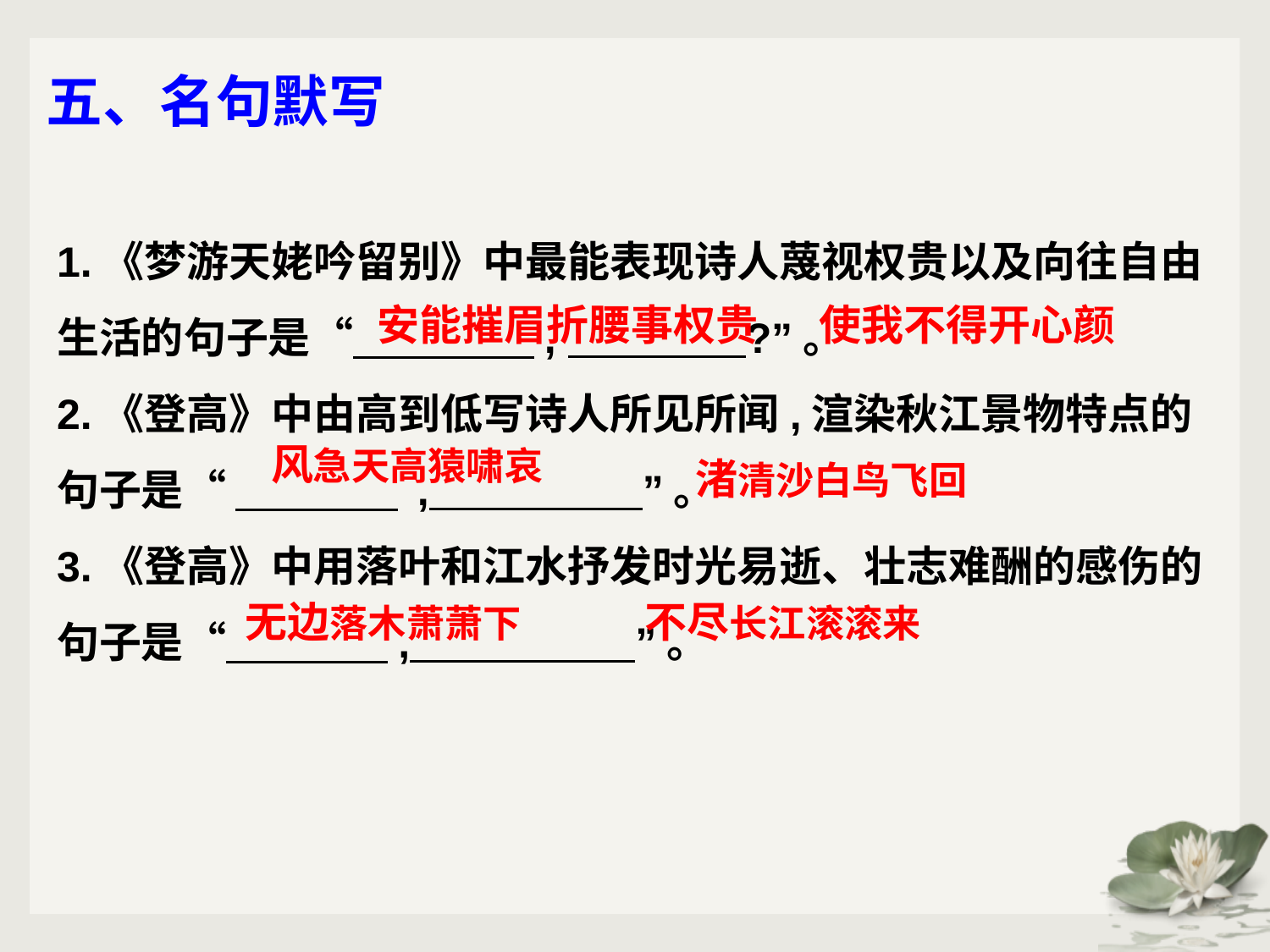

五、名句默写

1.《梦游天姥吟留别》中最能表现诗人蔑视权贵以及向往自由生活的句子是“                   ,                ?”。
2.《登高》中由高到低写诗人所见所闻,渲染秋江景物特点的句子是“                   ,                  ”。
3.《登高》中用落叶和江水抒发时光易逝、壮志难酬的感伤的句子是“                 ,                   ”。
安能摧眉折腰事权贵
使我不得开心颜
风急天高猿啸哀
渚清沙白鸟飞回
无边落木萧萧下
不尽长江滚滚来